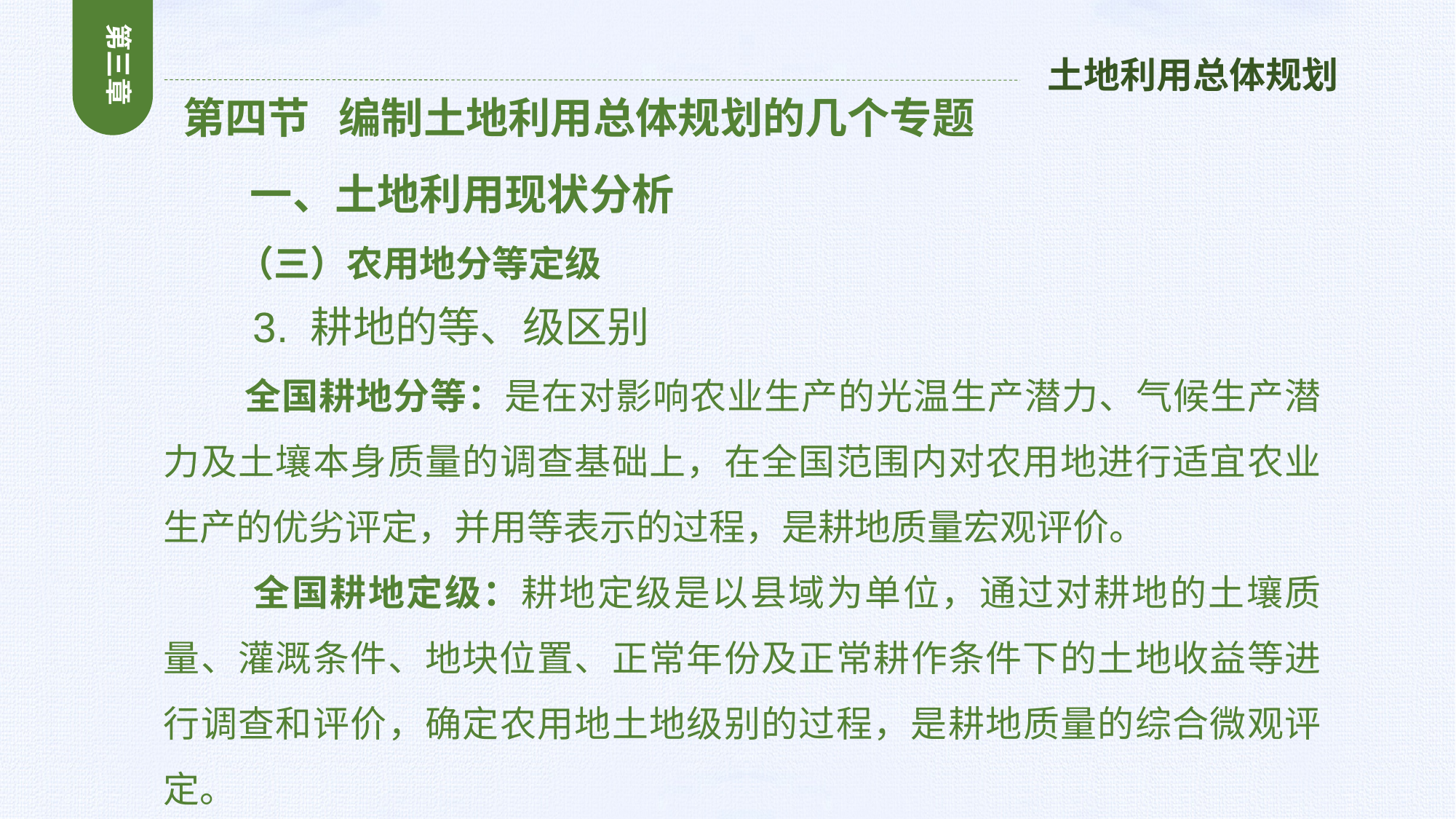

第三章
土地利用总体规划
 第四节   编制土地利用总体规划的几个专题
        一、土地利用现状分析
        （三）农用地分等定级
        3. 耕地的等、级区别
        全国耕地分等：是在对影响农业生产的光温生产潜力、气候生产潜力及土壤本身质量的调查基础上，在全国范围内对农用地进行适宜农业生产的优劣评定，并用等表示的过程，是耕地质量宏观评价。
        全国耕地定级：耕地定级是以县域为单位，通过对耕地的土壤质量、灌溉条件、地块位置、正常年份及正常耕作条件下的土地收益等进行调查和评价，确定农用地土地级别的过程，是耕地质量的综合微观评定。